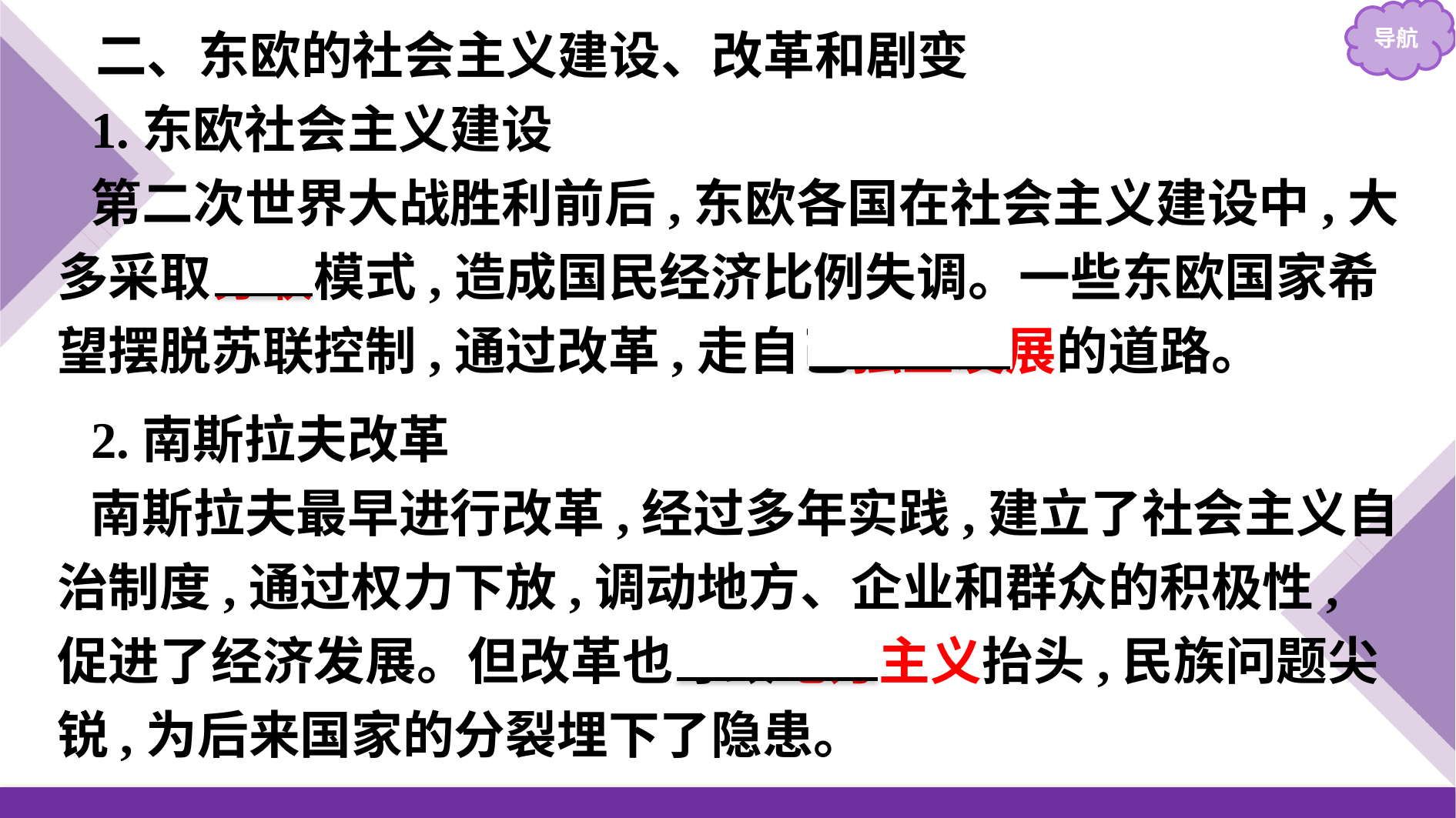

二、东欧的社会主义建设、改革和剧变
1.东欧社会主义建设
第二次世界大战胜利前后,东欧各国在社会主义建设中,大多采取苏联模式,造成国民经济比例失调。一些东欧国家希望摆脱苏联控制,通过改革,走自己独立发展的道路。

2.南斯拉夫改革
南斯拉夫最早进行改革,经过多年实践,建立了社会主义自治制度,通过权力下放,调动地方、企业和群众的积极性,促进了经济发展。但改革也导致地方主义抬头,民族问题尖锐,为后来国家的分裂埋下了隐患。